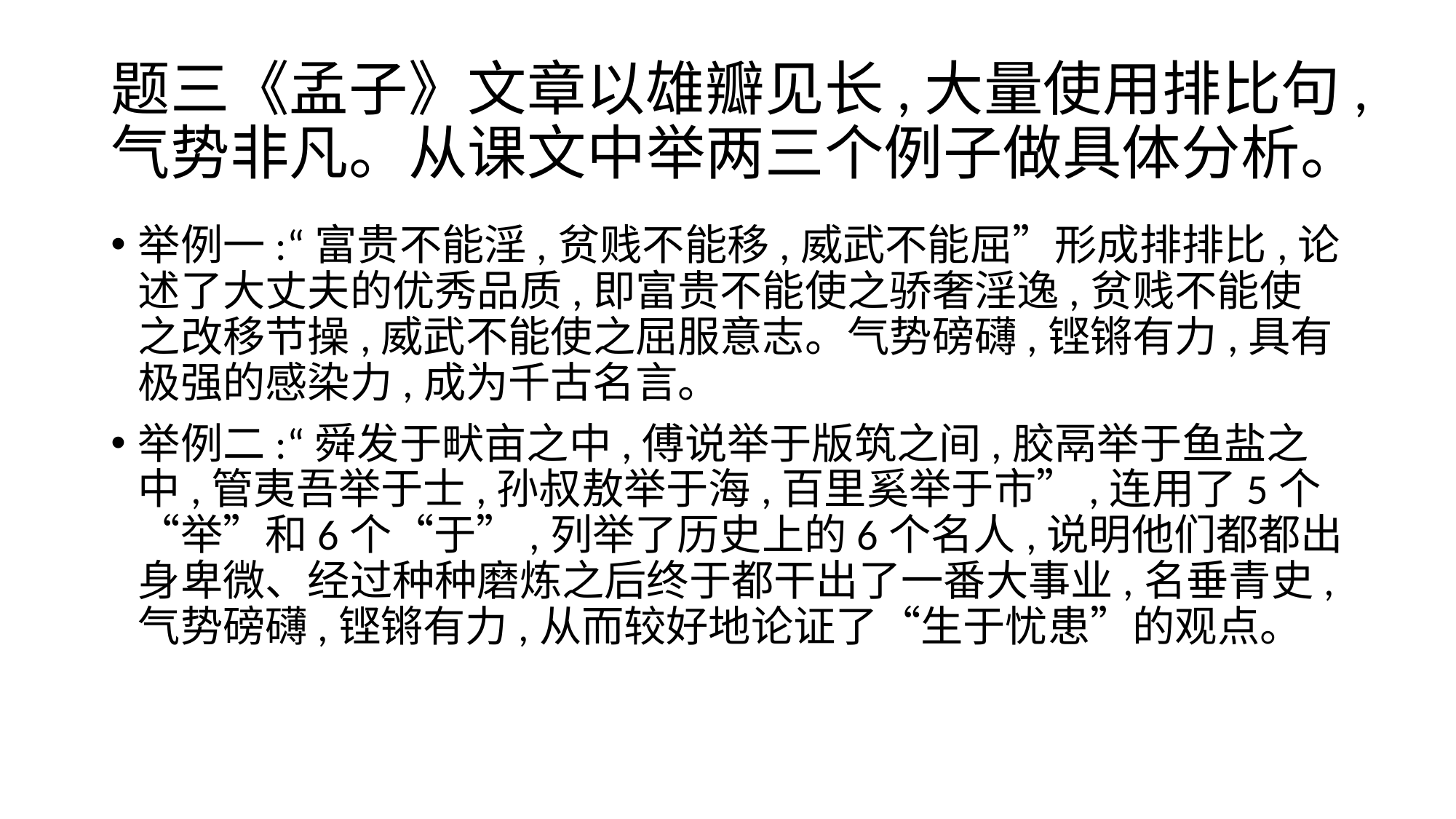

# 题三《孟子》文章以雄瓣见长,大量使用排比句,气势非凡。从课文中举两三个例子做具体分析。
举例一:“富贵不能淫,贫贱不能移,威武不能屈”形成排排比,论述了大丈夫的优秀品质,即富贵不能使之骄奢淫逸,贫贱不能使之改移节操,威武不能使之屈服意志。气势磅礴,铿锵有力,具有极强的感染力,成为千古名言。
举例二:“舜发于畎亩之中,傅说举于版筑之间,胶鬲举于鱼盐之中,管夷吾举于士,孙叔敖举于海,百里奚举于市”,连用了5个“举”和6个“于”,列举了历史上的6个名人,说明他们都都出身卑微、经过种种磨炼之后终于都干出了一番大事业,名垂青史,气势磅礴,铿锵有力,从而较好地论证了“生于忧患”的观点。